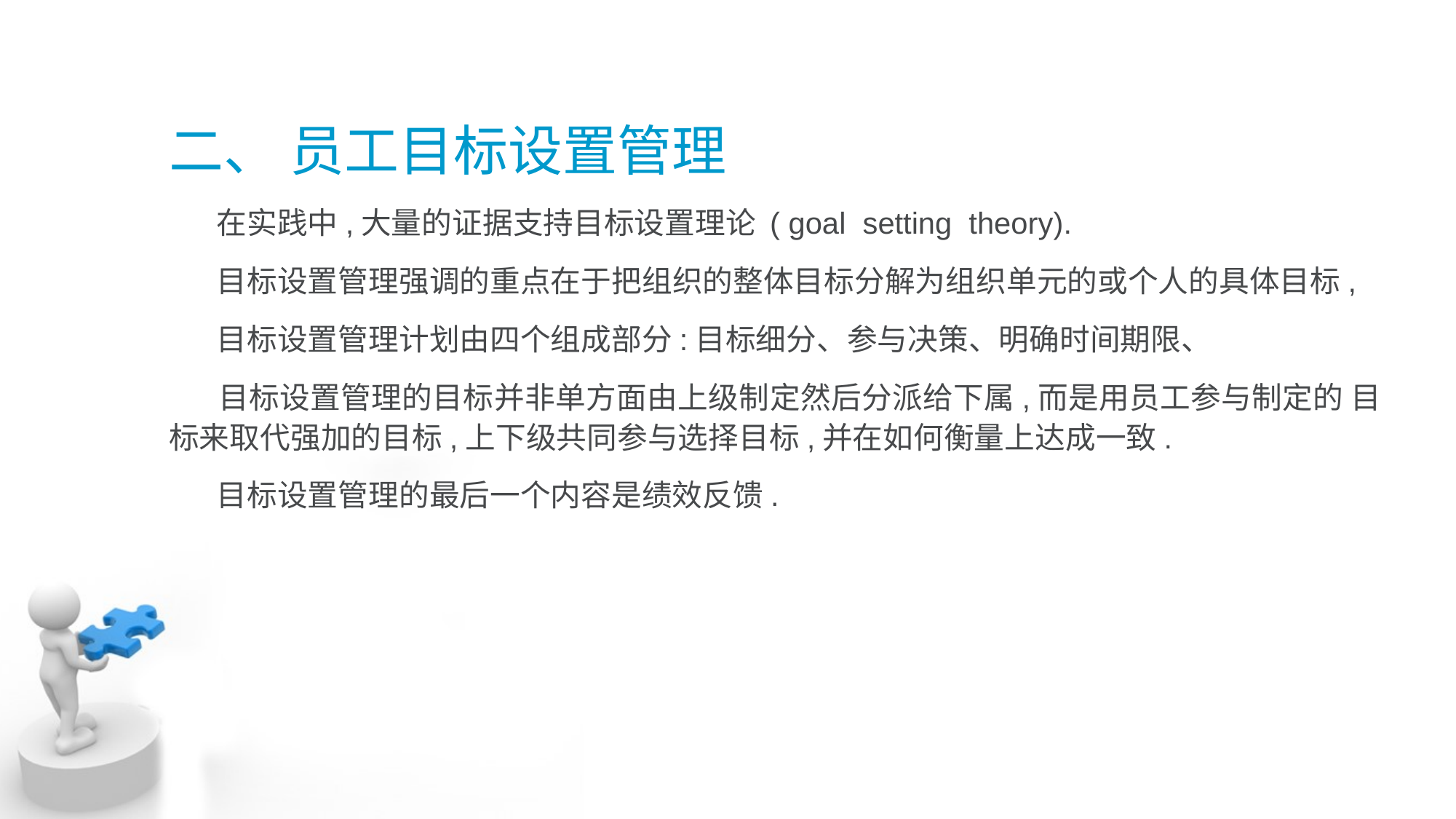

二、 员工目标设置管理
      在实践中,大量的证据支持目标设置理论 ( goal  setting  theory).
      目标设置管理强调的重点在于把组织的整体目标分解为组织单元的或个人的具体目标,
      目标设置管理计划由四个组成部分:目标细分、参与决策、明确时间期限、
      目标设置管理的目标并非单方面由上级制定然后分派给下属,而是用员工参与制定的 目标来取代强加的目标,上下级共同参与选择目标,并在如何衡量上达成一致.
      目标设置管理的最后一个内容是绩效反馈.